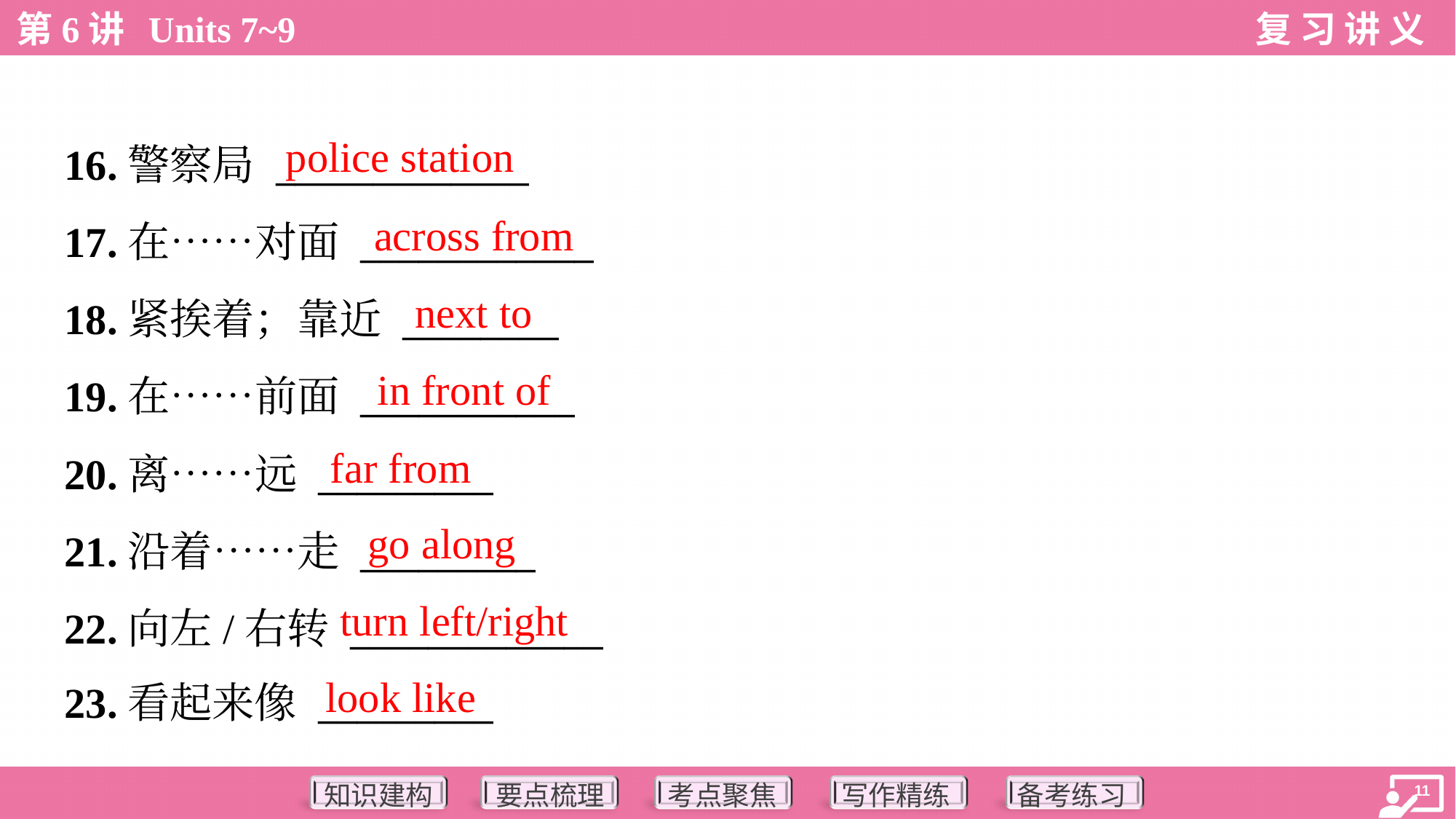

police station
16.警察局 _____________
17.在……对面 ____________
18.紧挨着；靠近 ________
19.在……前面 ___________
20.离……远 _________
21.沿着……走 _________
22.向左/右转 _____________
23.看起来像 _________
across from
next to
in front of
far from
go along
turn left/right
look like